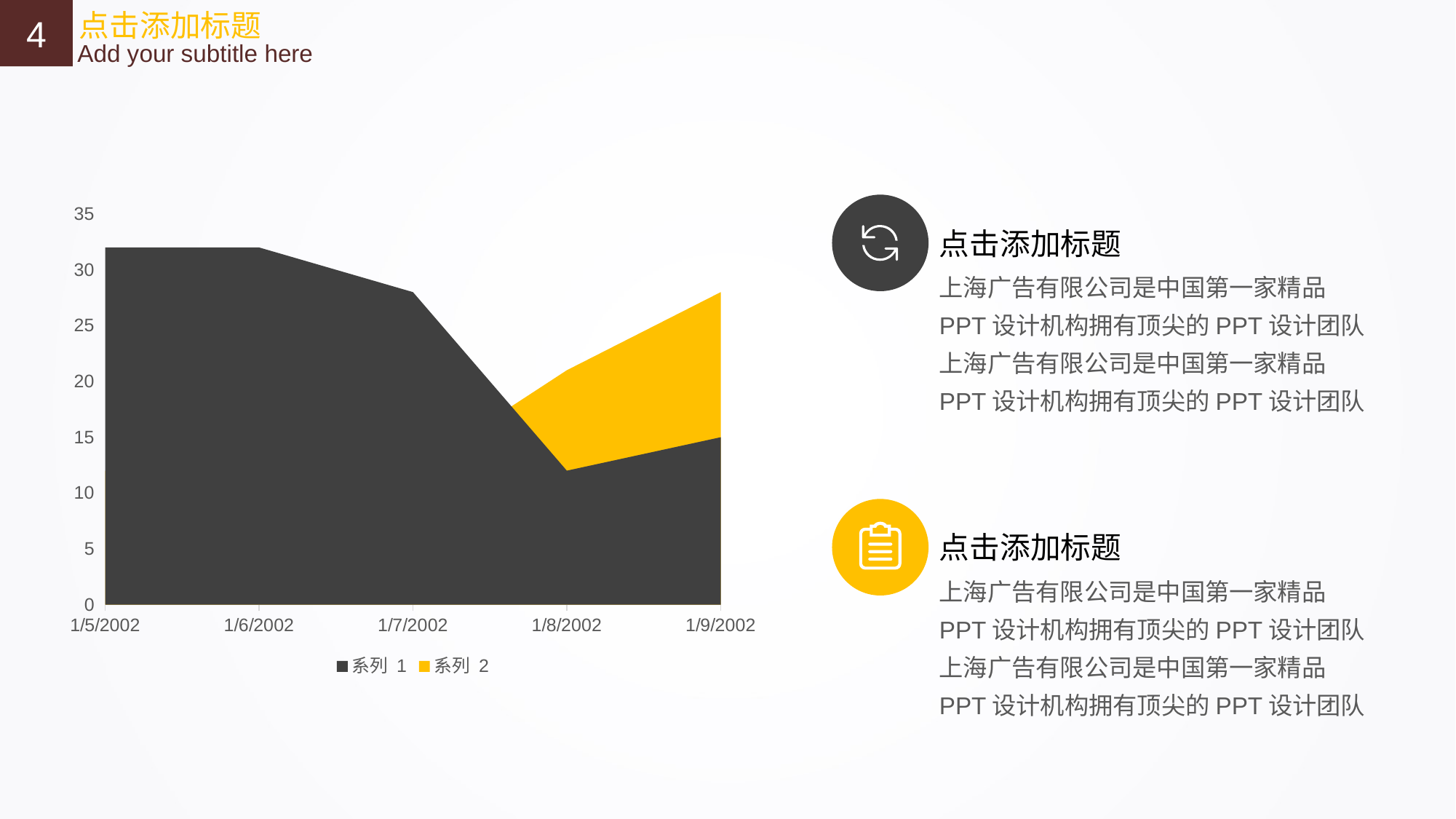

4
点击添加标题
Add your subtitle here

### Chart

| Category | 系列 1 | 系列 2 |
|---|---|---|
| 37261 | 32.0 | 12.0 |
| 37262 | 32.0 | 12.0 |
| 37263 | 28.0 | 12.0 |
| 37264 | 12.0 | 21.0 |
| 37265 | 15.0 | 28.0 |
点击添加标题

上海广告有限公司是中国第一家精品PPT设计机构拥有顶尖的PPT设计团队上海广告有限公司是中国第一家精品PPT设计机构拥有顶尖的PPT设计团队

点击添加标题
上海广告有限公司是中国第一家精品PPT设计机构拥有顶尖的PPT设计团队上海广告有限公司是中国第一家精品PPT设计机构拥有顶尖的PPT设计团队